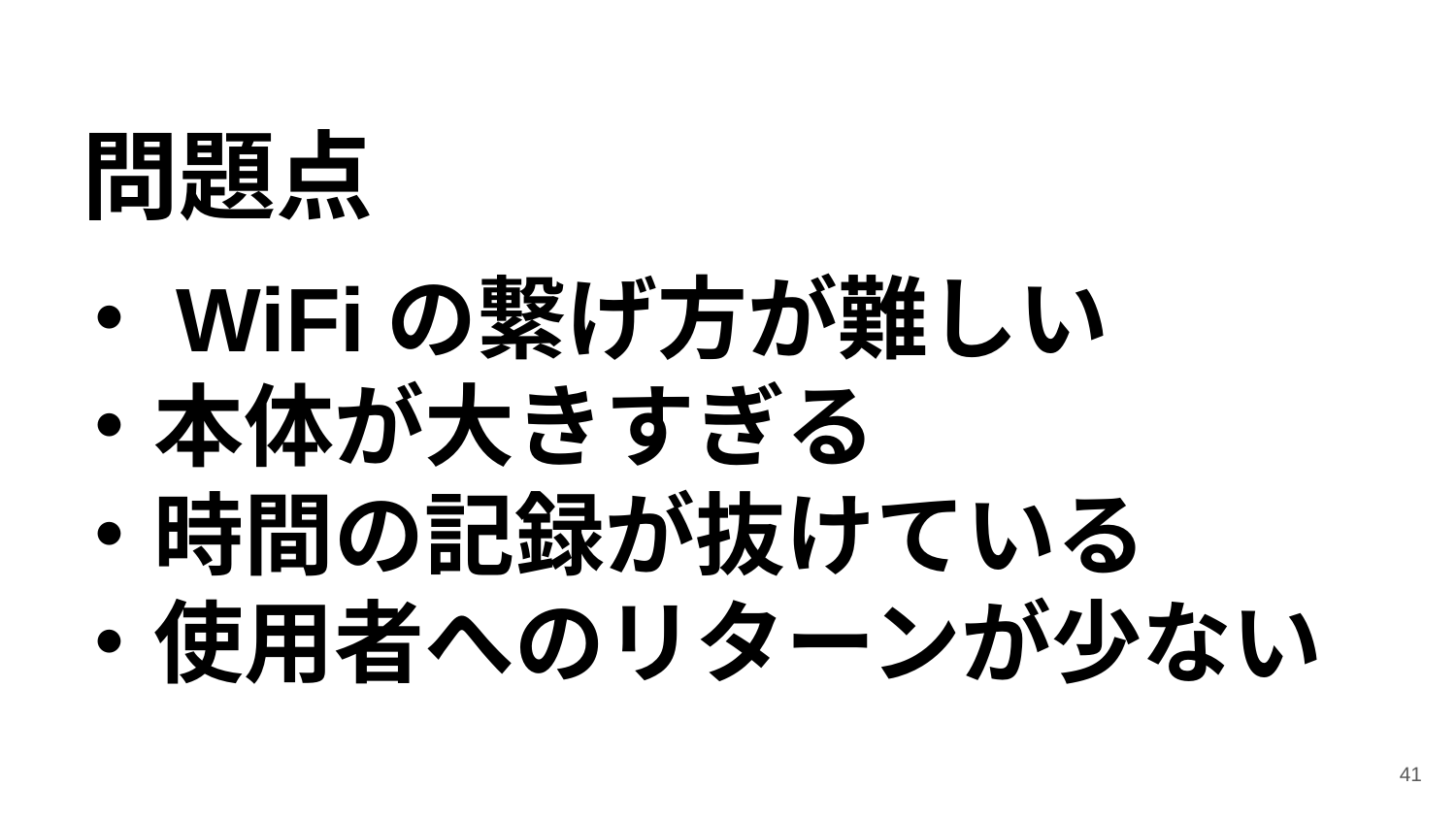

問題点
# ・WiFiの繋げ方が難しい
・本体が大きすぎる
・時間の記録が抜けている
・使用者へのリターンが少ない
41